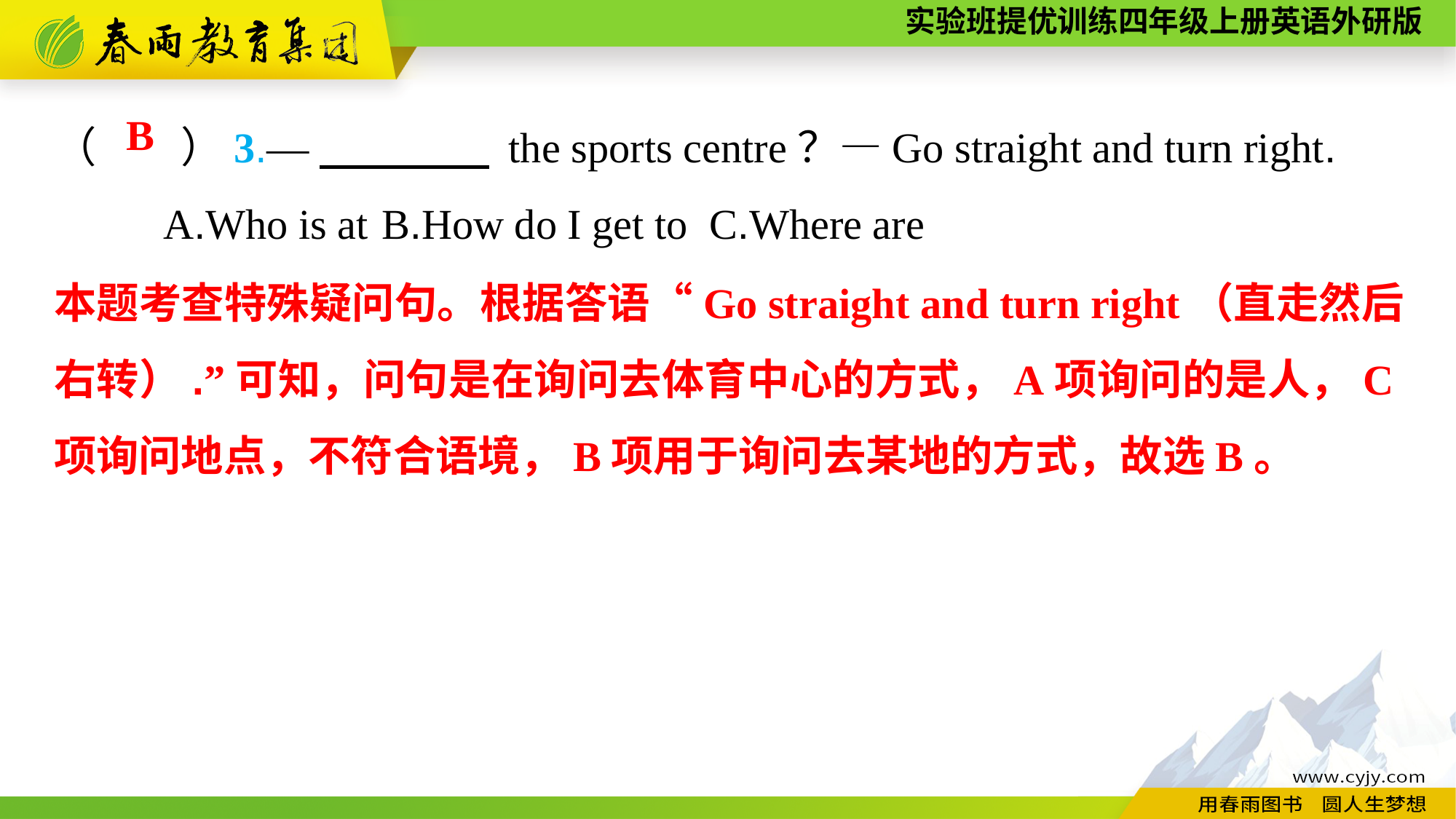

（　　）3.—　　　　 the sports centre？—Go straight and turn right.
	A.Who is at	B.How do I get to	C.Where are

B
本题考查特殊疑问句。根据答语“Go straight and turn right（直走然后右转）.”可知，问句是在询问去体育中心的方式，A项询问的是人，C项询问地点，不符合语境，B项用于询问去某地的方式，故选B。